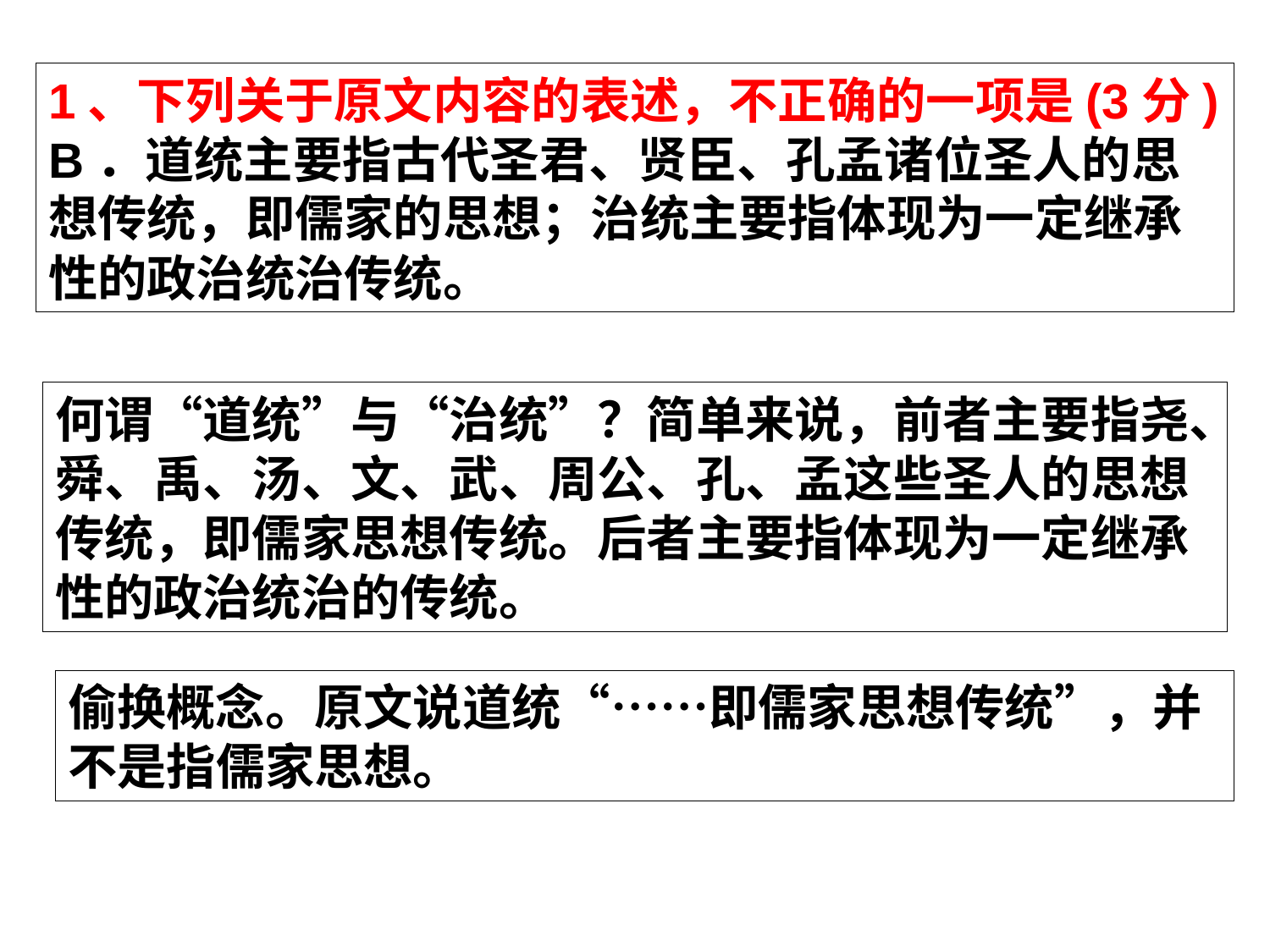

1、下列关于原文内容的表述，不正确的一项是(3分)
B．道统主要指古代圣君、贤臣、孔孟诸位圣人的思想传统，即儒家的思想；治统主要指体现为一定继承性的政治统治传统。
何谓“道统”与“治统”？简单来说，前者主要指尧、舜、禹、汤、文、武、周公、孔、孟这些圣人的思想传统，即儒家思想传统。后者主要指体现为一定继承性的政治统治的传统。
偷换概念。原文说道统“……即儒家思想传统”，并不是指儒家思想。